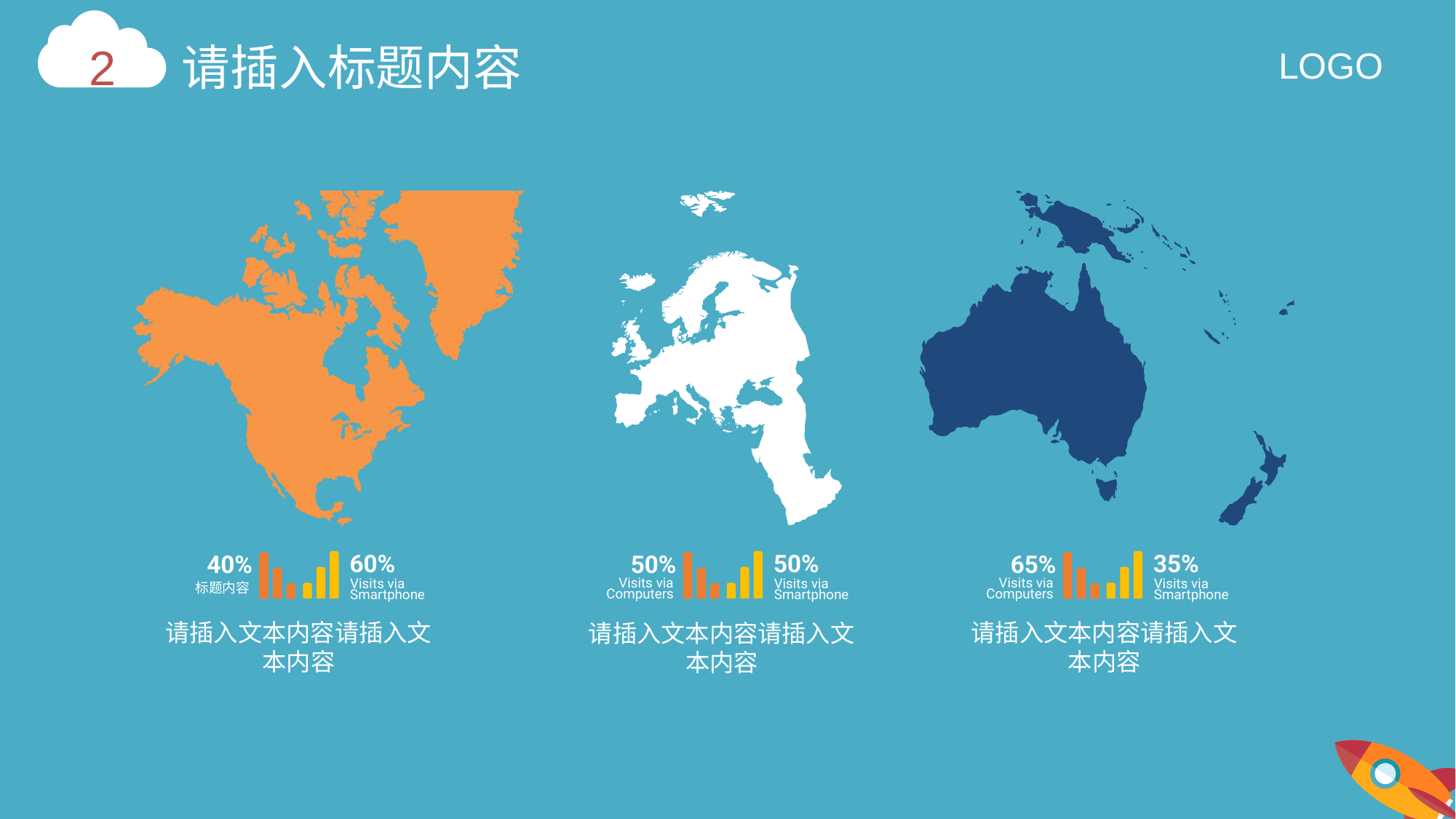

60%

Visits via
Smartphone
50%

Visits via
Smartphone
35%

Visits via
Smartphone
40%

标题内容
50%

Visits via
Computers
65%

Visits via
Computers
请插入文本内容请插入文本内容
请插入文本内容请插入文本内容
请插入文本内容请插入文本内容